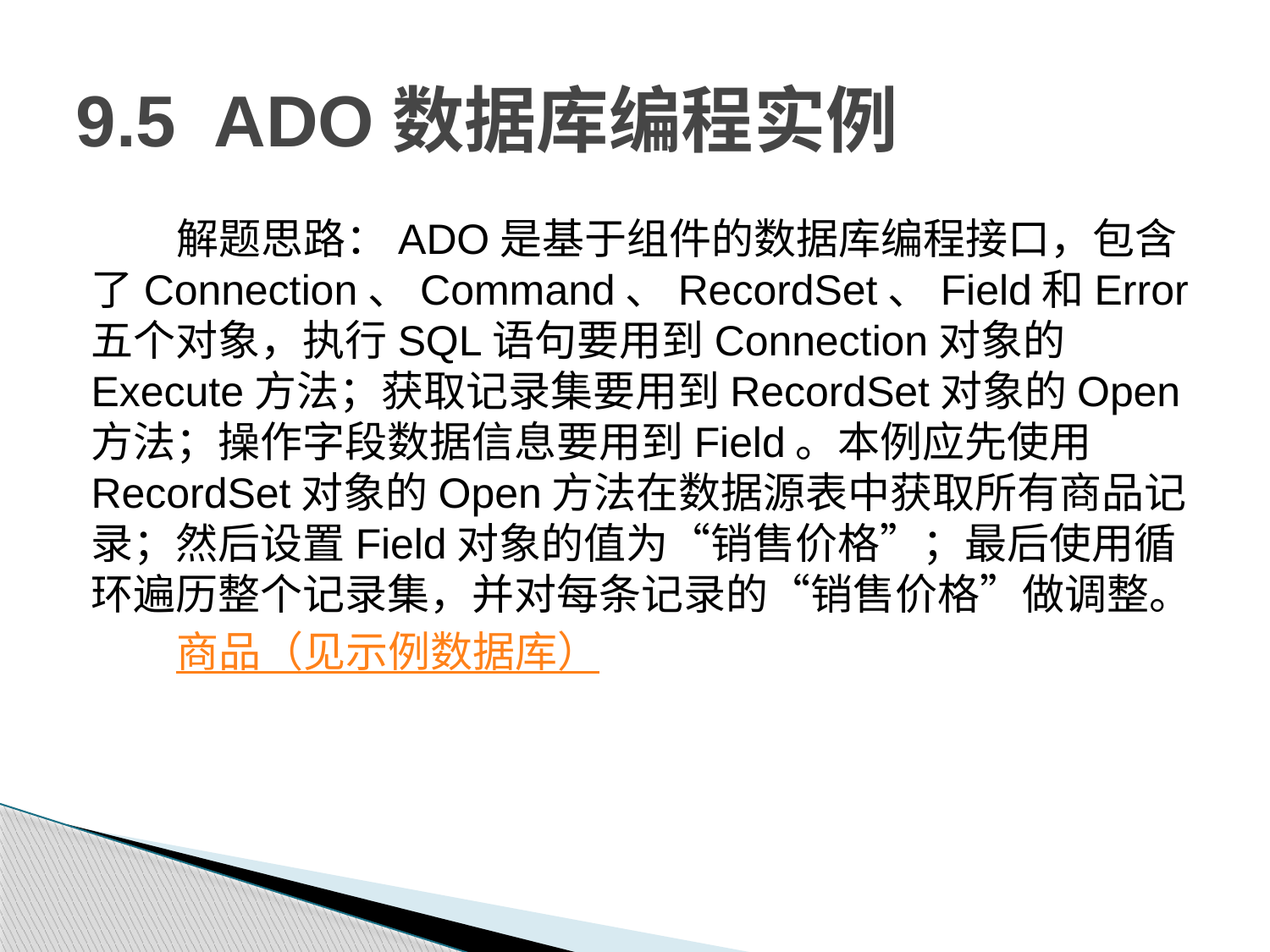

# 9.5  ADO数据库编程实例
解题思路：ADO是基于组件的数据库编程接口，包含了Connection、Command、RecordSet、Field和Error五个对象，执行SQL语句要用到Connection对象的Execute方法；获取记录集要用到RecordSet对象的Open方法；操作字段数据信息要用到Field。本例应先使用RecordSet对象的Open方法在数据源表中获取所有商品记录；然后设置Field对象的值为“销售价格”；最后使用循环遍历整个记录集，并对每条记录的“销售价格”做调整。
商品（见示例数据库）